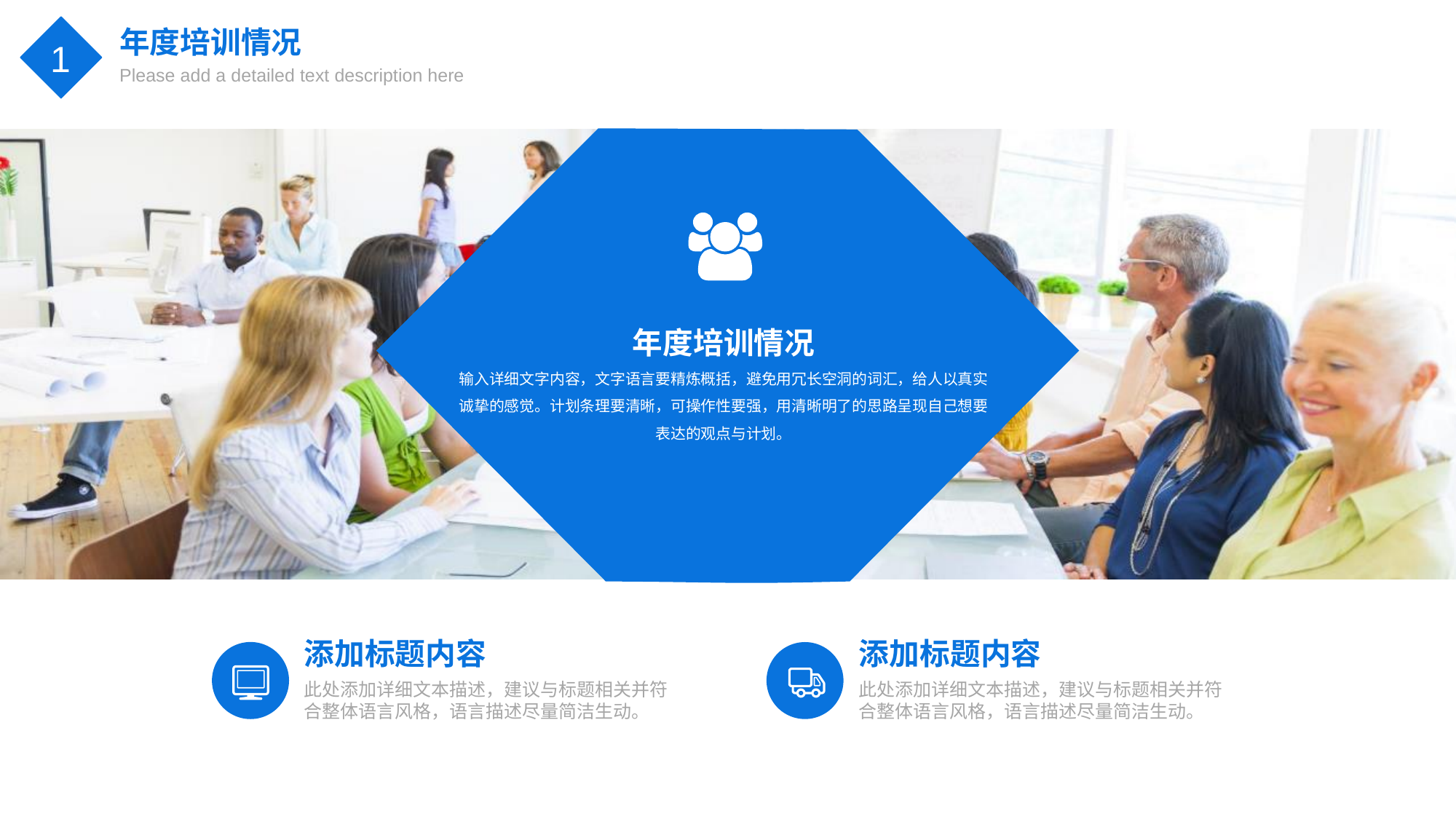

年度培训情况
Please add a detailed text description here

1

年度培训情况
输入详细文字内容，文字语言要精炼概括，避免用冗长空洞的词汇，给人以真实诚挚的感觉。计划条理要清晰，可操作性要强，用清晰明了的思路呈现自己想要表达的观点与计划。
添加标题内容
此处添加详细文本描述，建议与标题相关并符合整体语言风格，语言描述尽量简洁生动。
添加标题内容
此处添加详细文本描述，建议与标题相关并符合整体语言风格，语言描述尽量简洁生动。